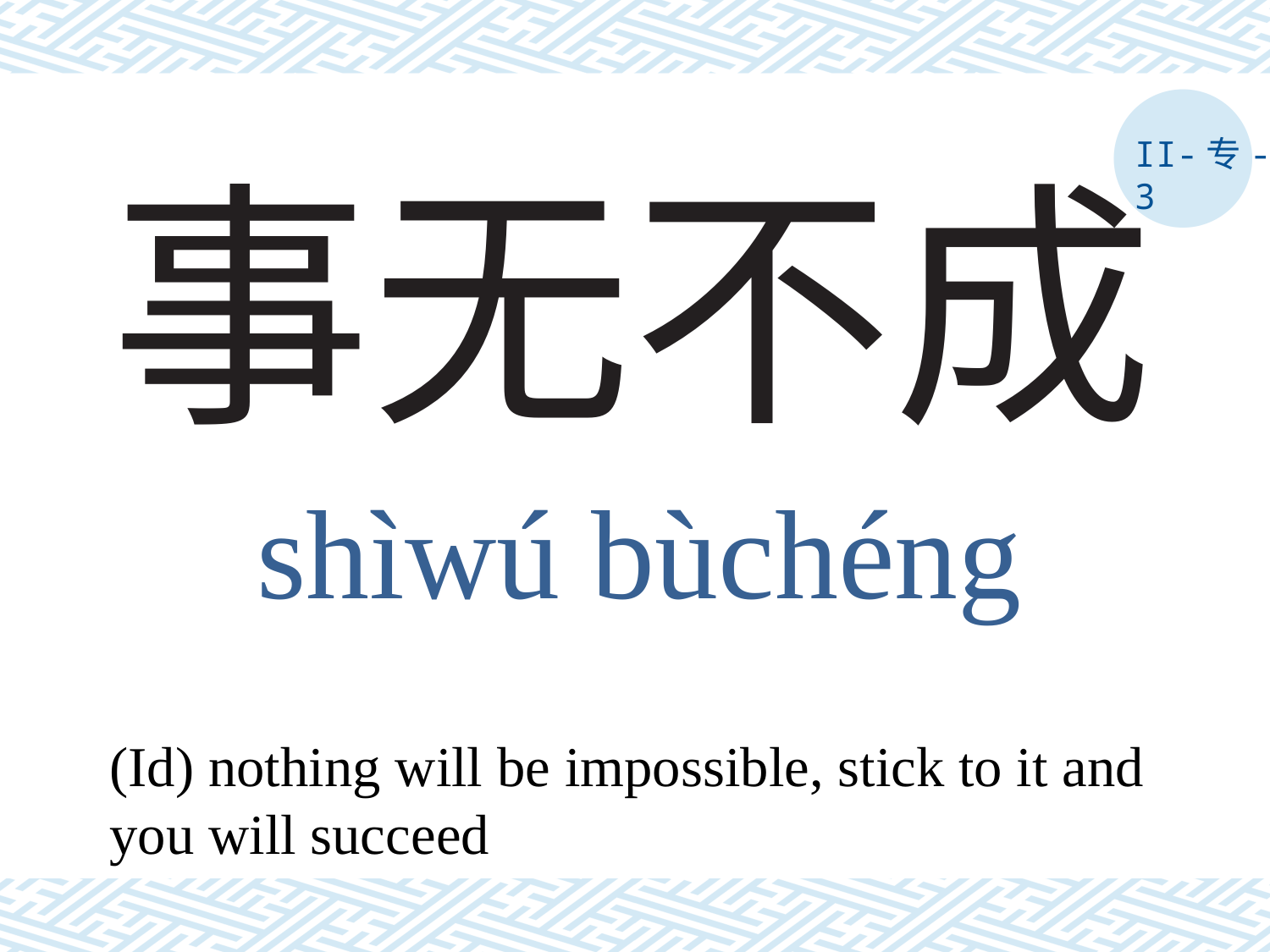

II-专-3

# 事无不成
shìwú bùchéng
(Id) nothing will be impossible, stick to it and you will succeed